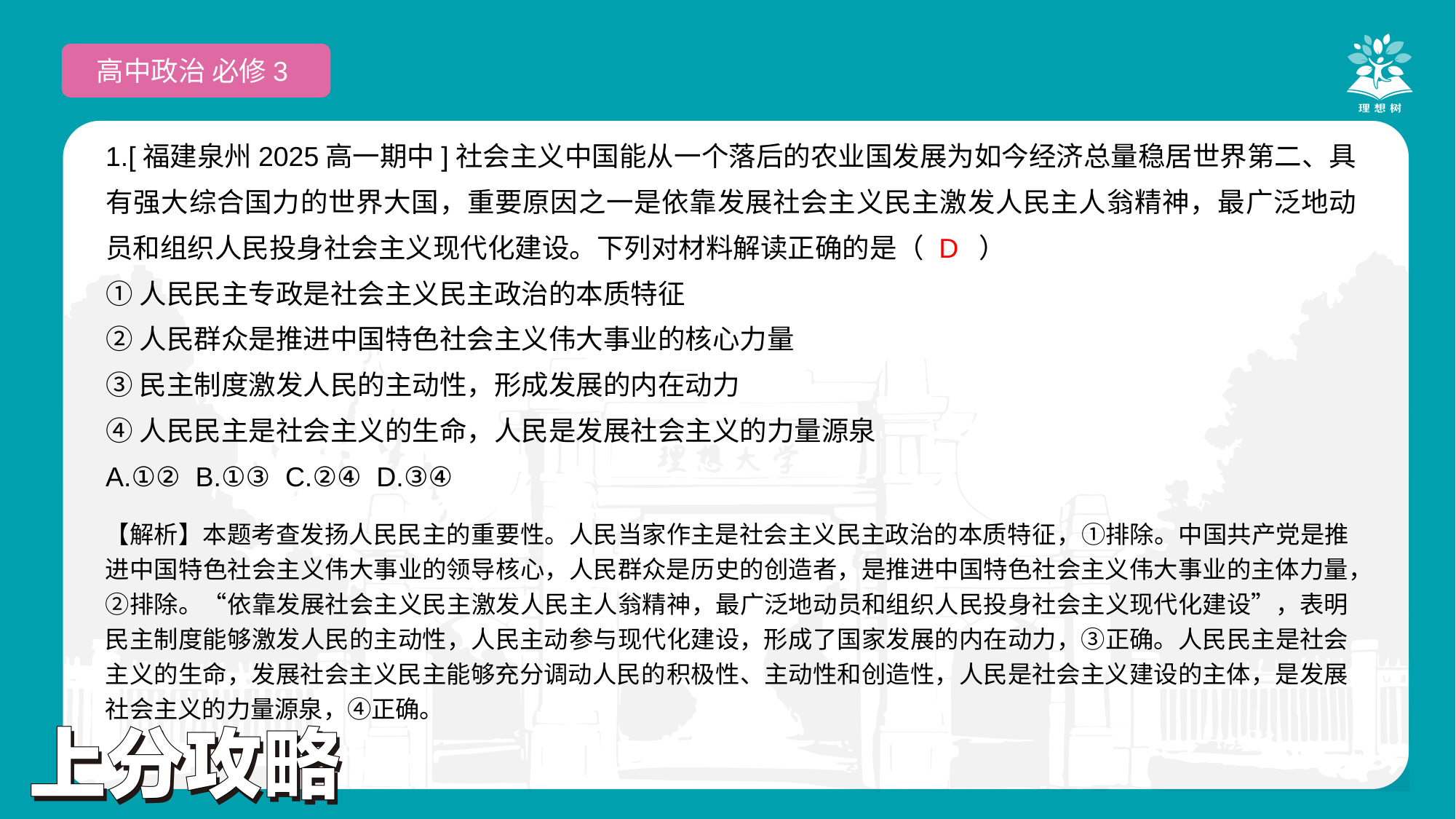

高中政治 必修3
1.[福建泉州2025高一期中]社会主义中国能从一个落后的农业国发展为如今经济总量稳居世界第二、具有强大综合国力的世界大国，重要原因之一是依靠发展社会主义民主激发人民主人翁精神，最广泛地动员和组织人民投身社会主义现代化建设。下列对材料解读正确的是（　　）
①人民民主专政是社会主义民主政治的本质特征
②人民群众是推进中国特色社会主义伟大事业的核心力量
③民主制度激发人民的主动性，形成发展的内在动力
④人民民主是社会主义的生命，人民是发展社会主义的力量源泉
A.①②  B.①③  C.②④  D.③④
 D
【解析】本题考查发扬人民民主的重要性。人民当家作主是社会主义民主政治的本质特征，①排除。中国共产党是推进中国特色社会主义伟大事业的领导核心，人民群众是历史的创造者，是推进中国特色社会主义伟大事业的主体力量，②排除。“依靠发展社会主义民主激发人民主人翁精神，最广泛地动员和组织人民投身社会主义现代化建设”，表明民主制度能够激发人民的主动性，人民主动参与现代化建设，形成了国家发展的内在动力，③正确。人民民主是社会主义的生命，发展社会主义民主能够充分调动人民的积极性、主动性和创造性，人民是社会主义建设的主体，是发展社会主义的力量源泉，④正确。